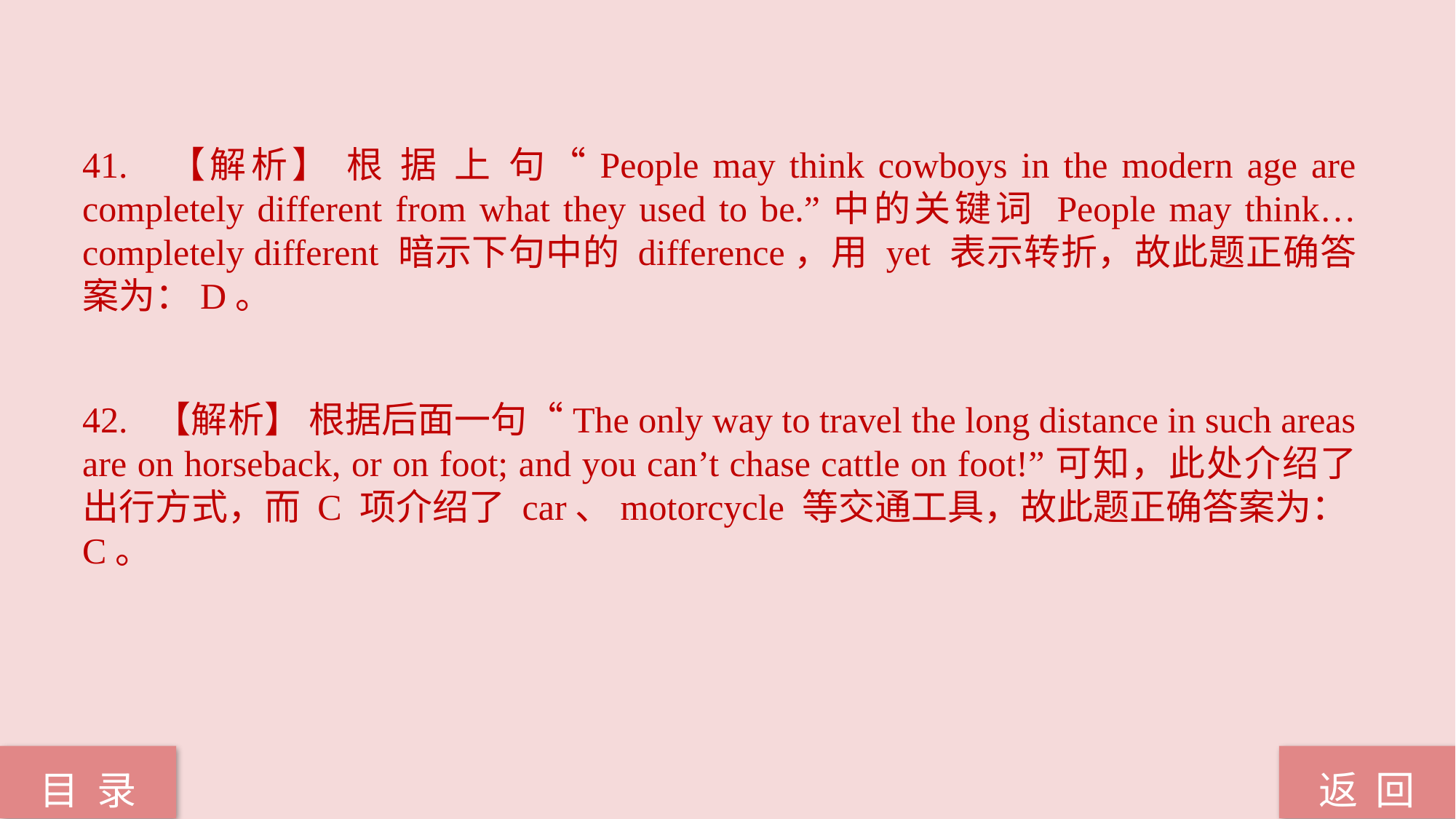

41.  【解析】 根 据 上 句“People may think cowboys in the modern age are completely different from what they used to be.”中的关键词 People may think…completely different 暗示下句中的 difference，用 yet 表示转折，故此题正确答案为：D。

42.  【解析】 根据后面一句“The only way to travel the long distance in such areas are on horseback, or on foot; and you can’t chase cattle on foot!”可知，此处介绍了出行方式，而 C 项介绍了 car、motorcycle 等交通工具，故此题正确答案为：C。
返  回